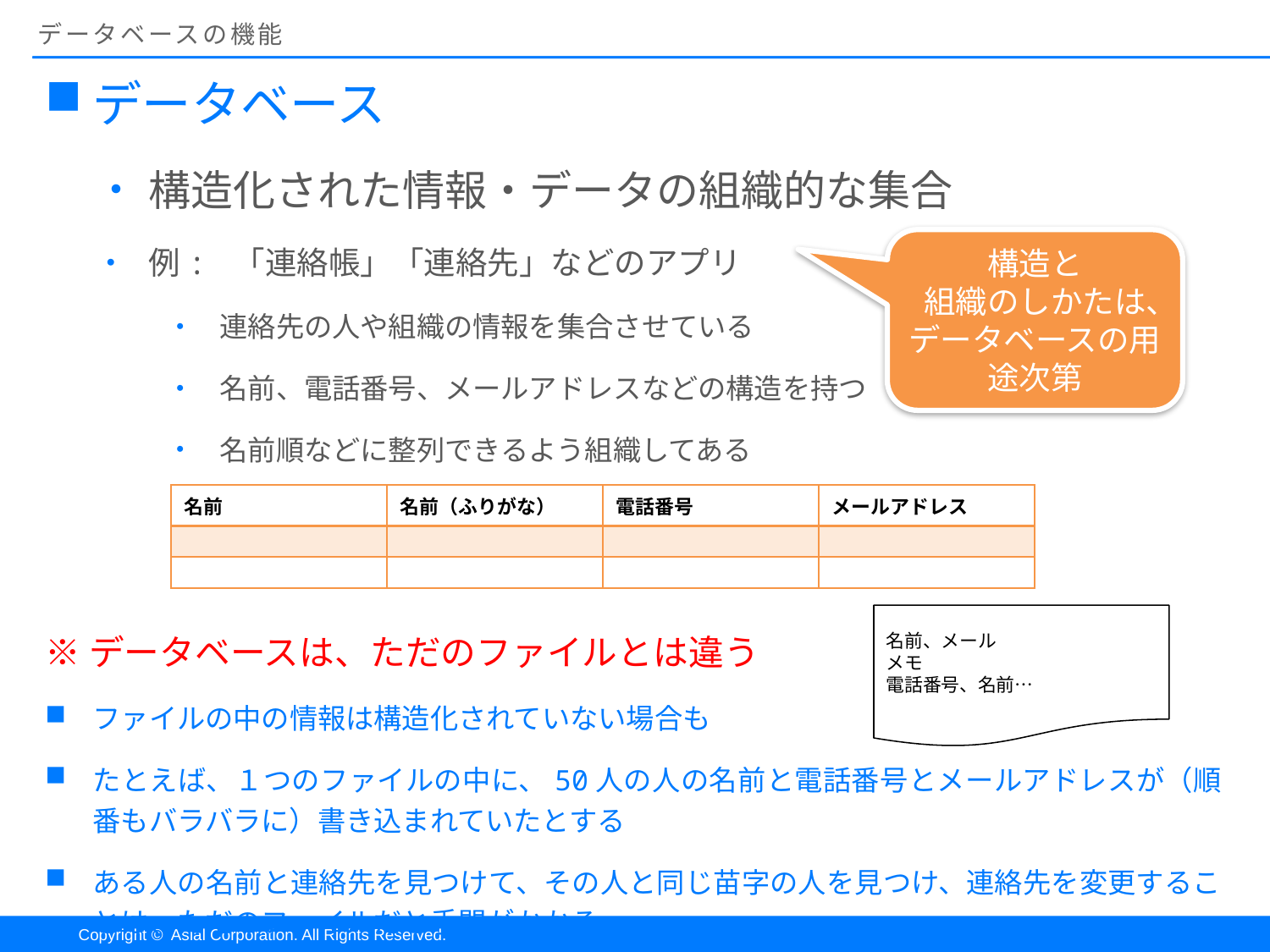

# データベースの機能

データベース
構造化された情報・データの組織的な集合
例: 「連絡帳」「連絡先」などのアプリ
連絡先の人や組織の情報を集合させている
名前、電話番号、メールアドレスなどの構造を持つ
名前順などに整列できるよう組織してある

※データベースは、ただのファイルとは違う
ファイルの中の情報は構造化されていない場合も
たとえば、１つのファイルの中に、50人の人の名前と電話番号とメールアドレスが（順番もバラバラに）書き込まれていたとする
ある人の名前と連絡先を見つけて、その人と同じ苗字の人を見つけ、連絡先を変更することは、ただのファイルだと手間がかかる
構造と
組織のしかたは、
データベースの用途次第
| 名前 | 名前（ふりがな） | 電話番号 | メールアドレス |
| --- | --- | --- | --- |
|  |  |  |  |
|  |  |  |  |
名前、メール
メモ
電話番号、名前…